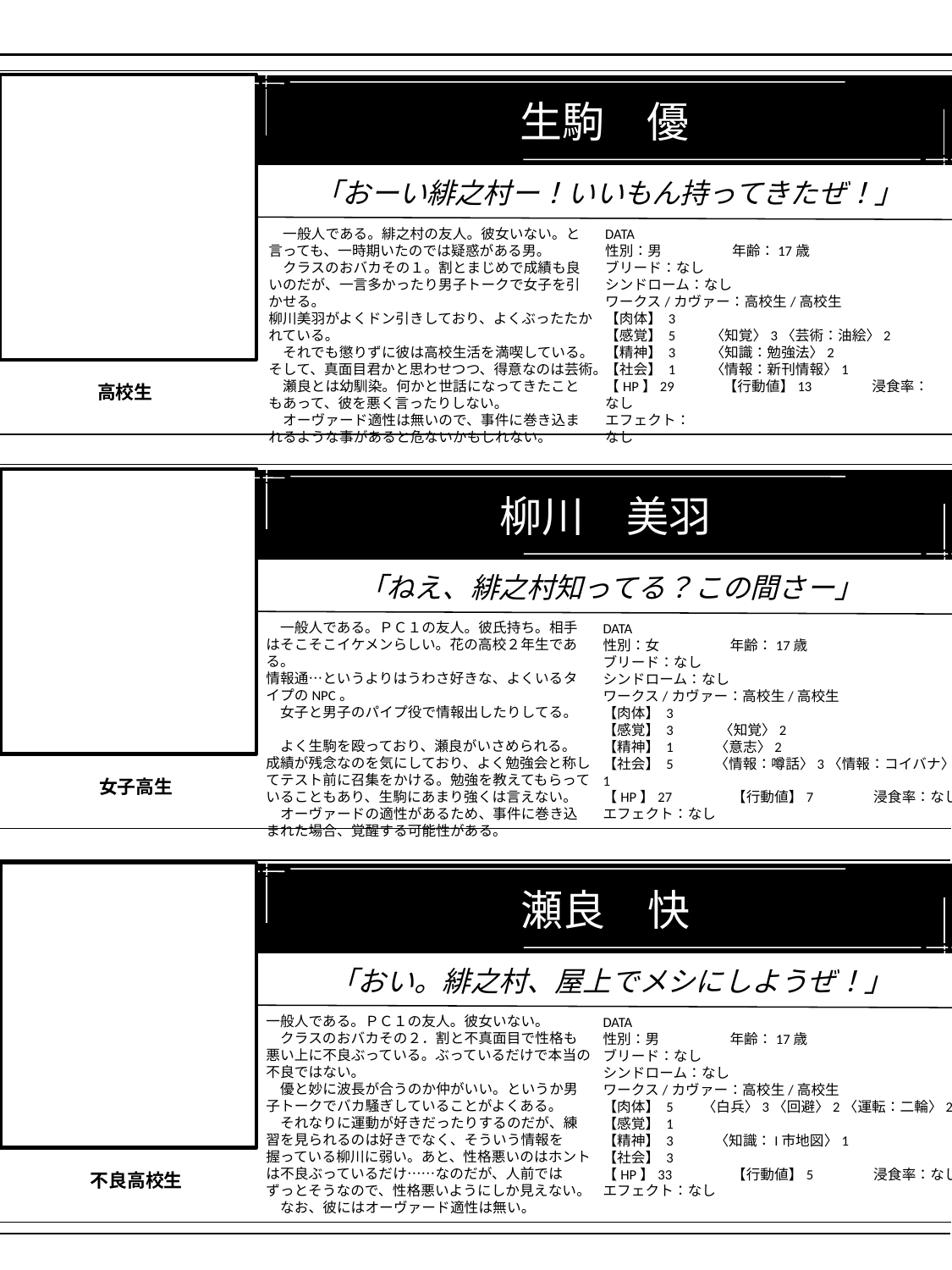

生駒　優
「おーい緋之村ー！いいもん持ってきたぜ！」
DATA
性別：男	年齢：17歳
ブリード：なし
シンドローム：なし
ワークス/カヴァー：高校生/高校生
【肉体】 3
【感覚】 5　　 〈知覚〉3〈芸術：油絵〉2
【精神】 3　 　〈知識：勉強法〉2
【社会】 1　　 〈情報：新刊情報〉1
【HP】29　　　 【行動値】13　　　　浸食率：なし
エフェクト：
なし
　一般人である。緋之村の友人。彼女いない。と言っても、一時期いたのでは疑惑がある男。
　クラスのおバカその１。割とまじめで成績も良いのだが、一言多かったり男子トークで女子を引かせる。
柳川美羽がよくドン引きしており、よくぶったたかれている。
　それでも懲りずに彼は高校生活を満喫している。そして、真面目君かと思わせつつ、得意なのは芸術。
　瀬良とは幼馴染。何かと世話になってきたこともあって、彼を悪く言ったりしない。
　オーヴァード適性は無いので、事件に巻き込まれるような事があると危ないかもしれない。
高校生

柳川　美羽
 「ねえ、緋之村知ってる？この間さー」
　一般人である。ＰＣ１の友人。彼氏持ち。相手はそこそこイケメンらしい。花の高校２年生である。
情報通…というよりはうわさ好きな、よくいるタイプのNPC。
　女子と男子のパイプ役で情報出したりしてる。

　よく生駒を殴っており、瀬良がいさめられる。
成績が残念なのを気にしており、よく勉強会と称してテスト前に召集をかける。勉強を教えてもらっていることもあり、生駒にあまり強くは言えない。
　オーヴァードの適性があるため、事件に巻き込まれた場合、覚醒する可能性がある。
DATA
性別：女	年齢：17歳
ブリード：なし
シンドローム：なし
ワークス/カヴァー：高校生/高校生
【肉体】 3
【感覚】 3　　　〈知覚〉2
【精神】 1   　　〈意志〉2
【社会】 5　　   〈情報：噂話〉3〈情報：コイバナ〉1
【HP】27　　　　【行動値】7　　　　浸食率：なし
エフェクト：なし
女子高生

瀬良　快
 「おい。緋之村、屋上でメシにしようぜ！」
一般人である。ＰＣ１の友人。彼女いない。
　クラスのおバカその２．割と不真面目で性格も悪い上に不良ぶっている。ぶっているだけで本当の不良ではない。
　優と妙に波長が合うのか仲がいい。というか男子トークでバカ騒ぎしていることがよくある。
　それなりに運動が好きだったりするのだが、練習を見られるのは好きでなく、そういう情報を握っている柳川に弱い。あと、性格悪いのはホントは不良ぶっているだけ……なのだが、人前ではずっとそうなので、性格悪いようにしか見えない。
　なお、彼にはオーヴァード適性は無い。
DATA
性別：男	年齢：17歳
ブリード：なし
シンドローム：なし
ワークス/カヴァー：高校生/高校生
【肉体】 5        〈白兵〉3〈回避〉2〈運転：二輪〉2
【感覚】 1
【精神】 3   　　〈知識：I市地図〉1
【社会】 3
【HP】33　　　　【行動値】5　　　　浸食率：なし
エフェクト：なし
不良高校生